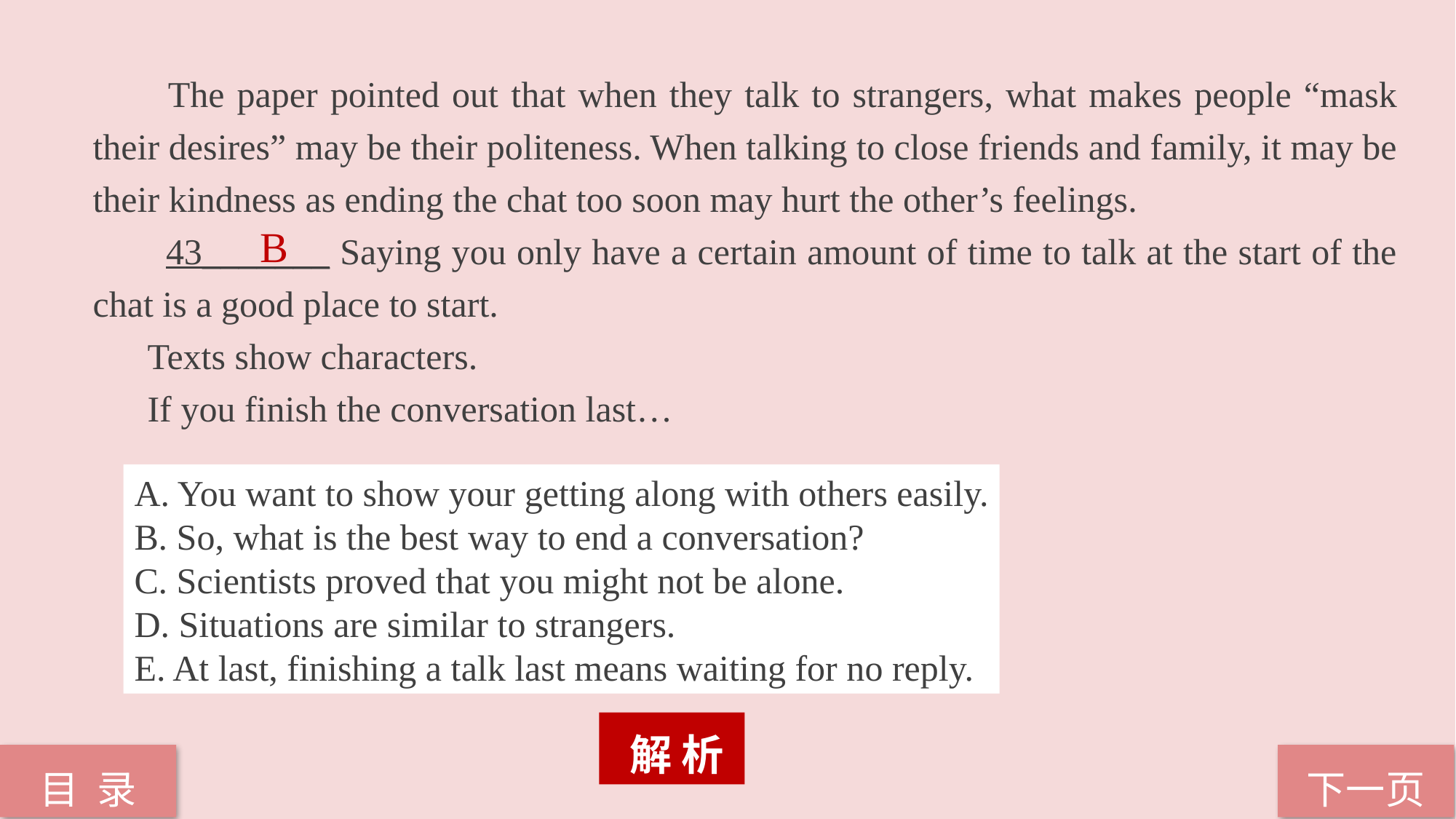

The paper pointed out that when they talk to strangers, what makes people “mask their desires” may be their politeness. When talking to close friends and family, it may be their kindness as ending the chat too soon may hurt the other’s feelings.
       43_______ Saying you only have a certain amount of time to talk at the start of the chat is a good place to start.
      Texts show characters.
      If you finish the conversation last…
B
A. You want to show your getting along with others easily.
B. So, what is the best way to end a conversation?
C. Scientists proved that you might not be alone.
D. Situations are similar to strangers.
E. At last, finishing a talk last means waiting for no reply.
 解 析